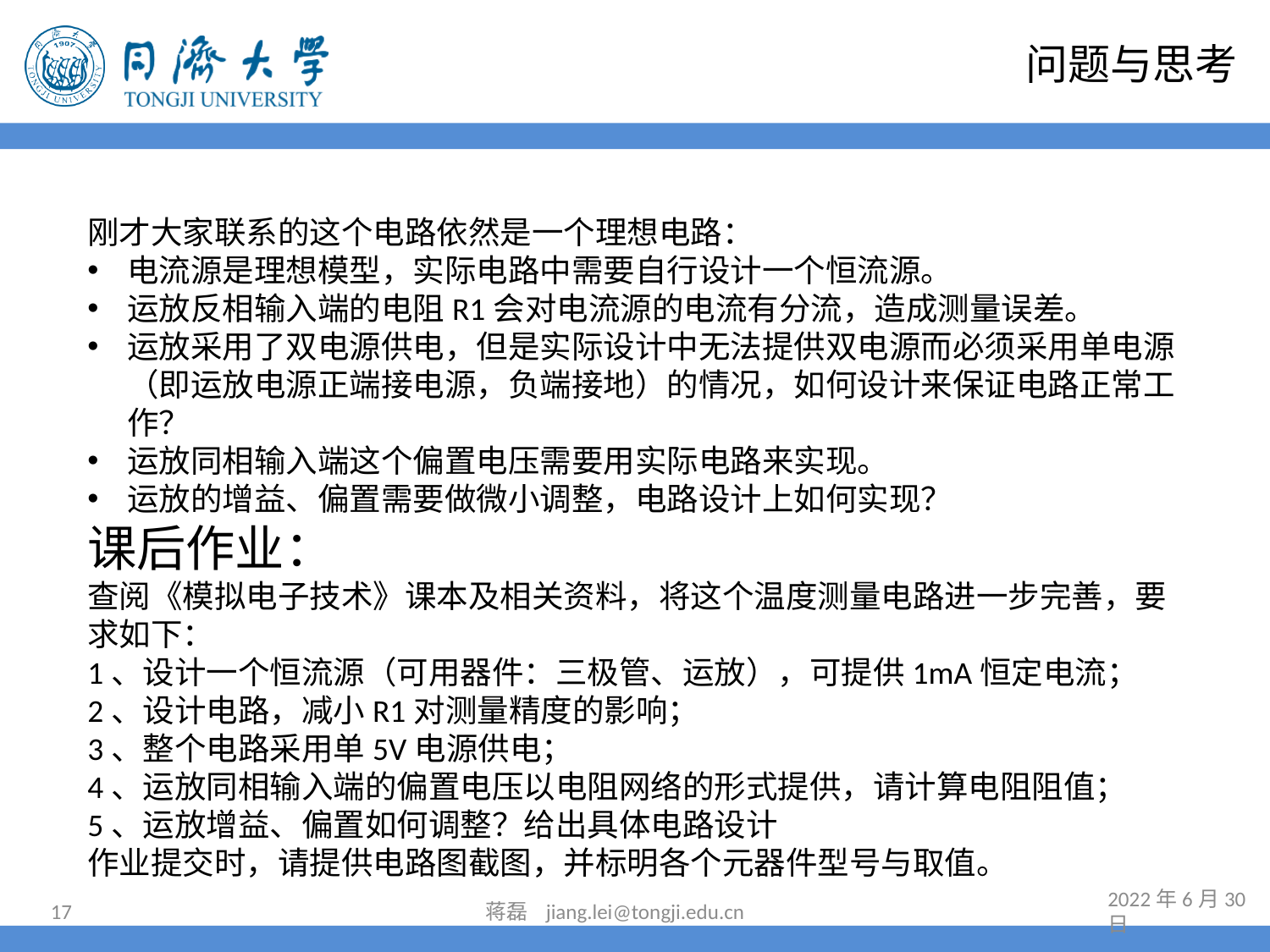

# 问题与思考
刚才大家联系的这个电路依然是一个理想电路：
电流源是理想模型，实际电路中需要自行设计一个恒流源。
运放反相输入端的电阻R1会对电流源的电流有分流，造成测量误差。
运放采用了双电源供电，但是实际设计中无法提供双电源而必须采用单电源（即运放电源正端接电源，负端接地）的情况，如何设计来保证电路正常工作？
运放同相输入端这个偏置电压需要用实际电路来实现。
运放的增益、偏置需要做微小调整，电路设计上如何实现？
课后作业：
查阅《模拟电子技术》课本及相关资料，将这个温度测量电路进一步完善，要求如下：
1、设计一个恒流源（可用器件：三极管、运放），可提供1mA恒定电流；
2、设计电路，减小R1对测量精度的影响；
3、整个电路采用单5V电源供电；
4、运放同相输入端的偏置电压以电阻网络的形式提供，请计算电阻阻值；
5、运放增益、偏置如何调整？给出具体电路设计
作业提交时，请提供电路图截图，并标明各个元器件型号与取值。
17
蒋磊  jiang.lei@tongji.edu.cn
2022年6月30日